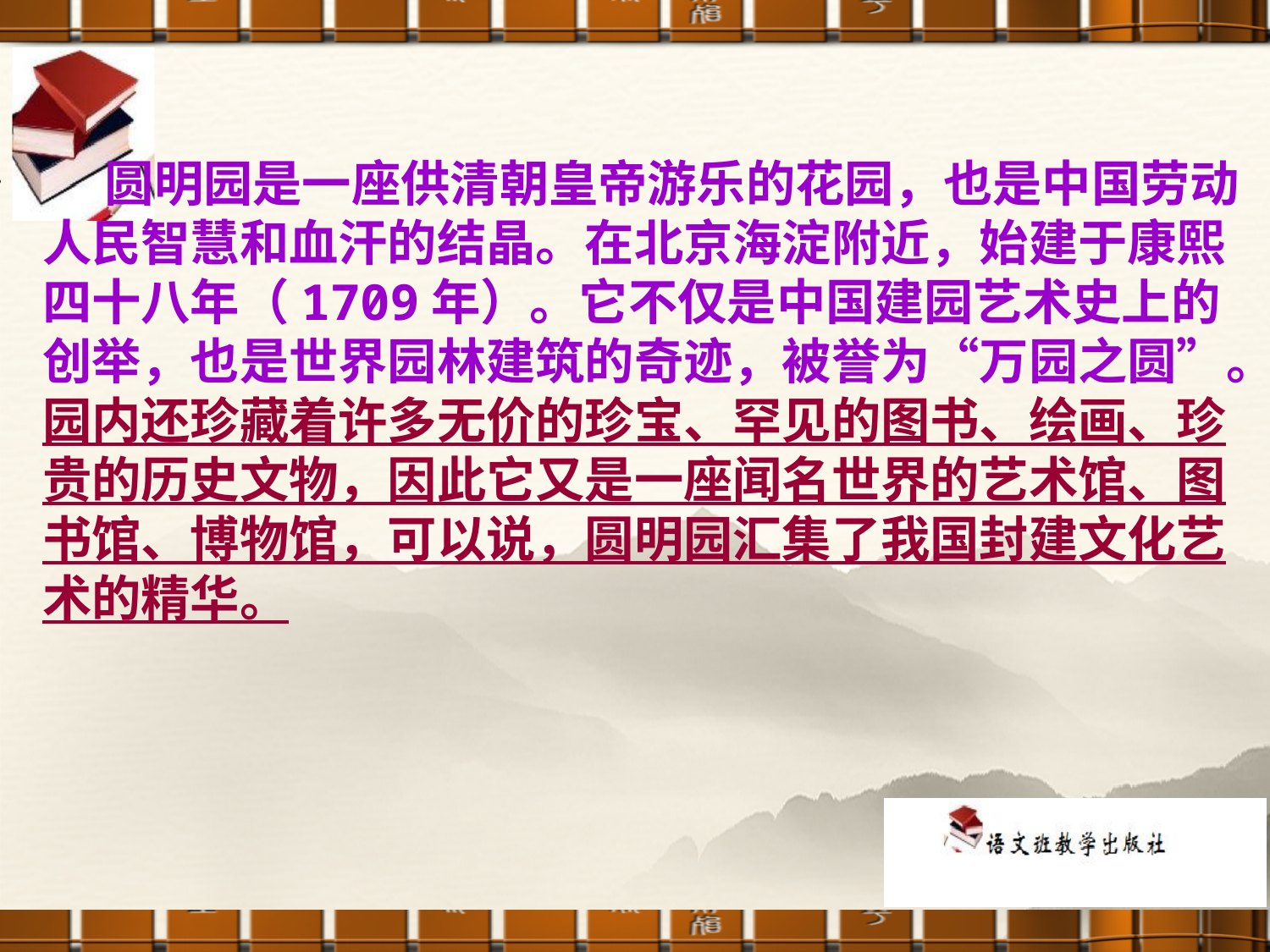

圆明园是一座供清朝皇帝游乐的花园，也是中国劳动人民智慧和血汗的结晶。在北京海淀附近，始建于康熙四十八年（1709年）。它不仅是中国建园艺术史上的创举，也是世界园林建筑的奇迹，被誉为“万园之圆”。园内还珍藏着许多无价的珍宝、罕见的图书、绘画、珍贵的历史文物，因此它又是一座闻名世界的艺术馆、图书馆、博物馆，可以说，圆明园汇集了我国封建文化艺术的精华。